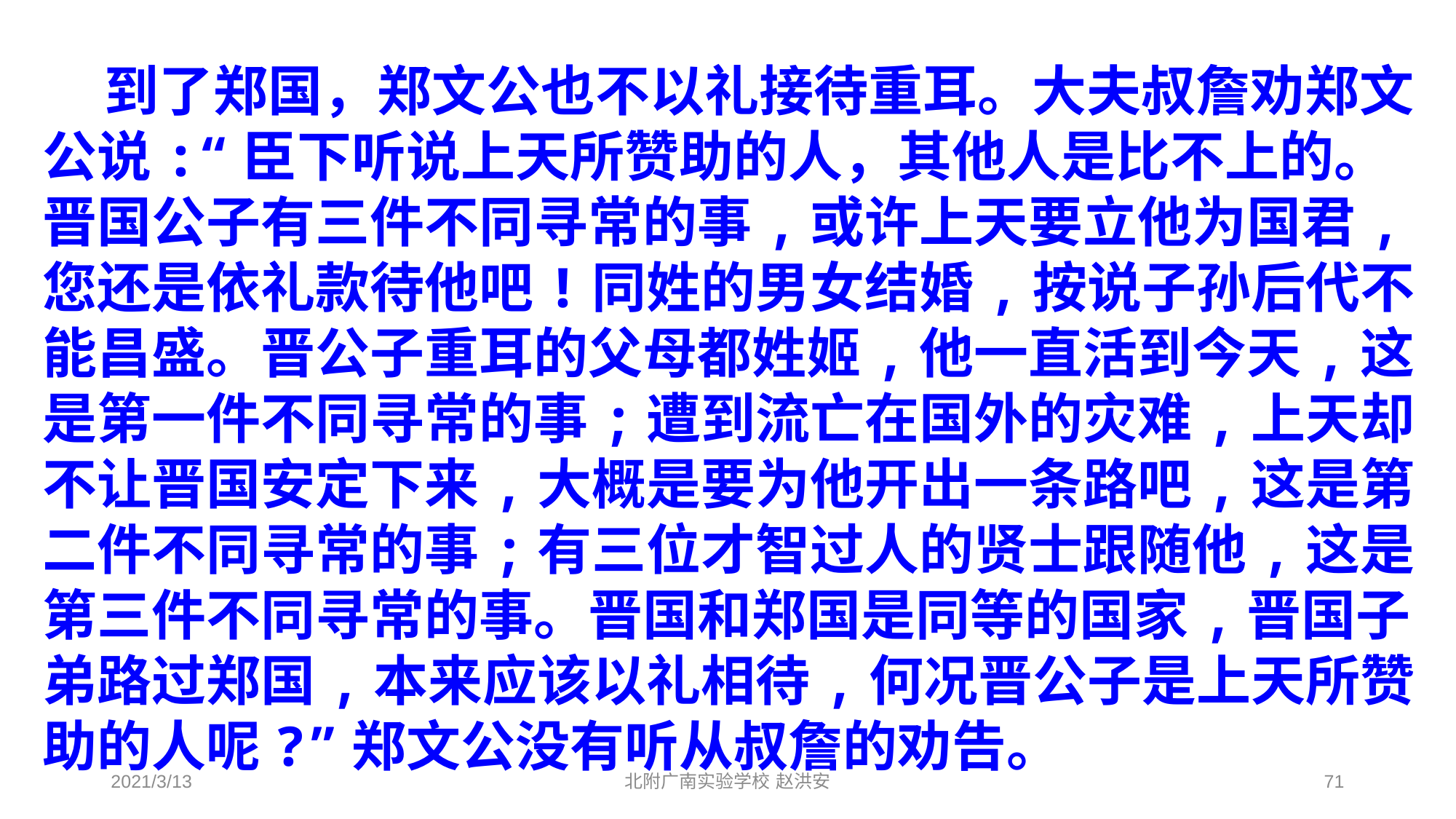

到了郑国，郑文公也不以礼接待重耳。大夫叔詹劝郑文公说:“臣下听说上天所赞助的人，其他人是比不上的。晋国公子有三件不同寻常的事,或许上天要立他为国君,您还是依礼款待他吧!同姓的男女结婚,按说子孙后代不能昌盛。晋公子重耳的父母都姓姬,他一直活到今天,这是第一件不同寻常的事;遭到流亡在国外的灾难,上天却不让晋国安定下来,大概是要为他开出一条路吧,这是第二件不同寻常的事;有三位才智过人的贤士跟随他,这是第三件不同寻常的事。晋国和郑国是同等的国家,晋国子弟路过郑国,本来应该以礼相待,何况晋公子是上天所赞助的人呢?”郑文公没有听从叔詹的劝告。
2021/3/13
北附广南实验学校 赵洪安
71